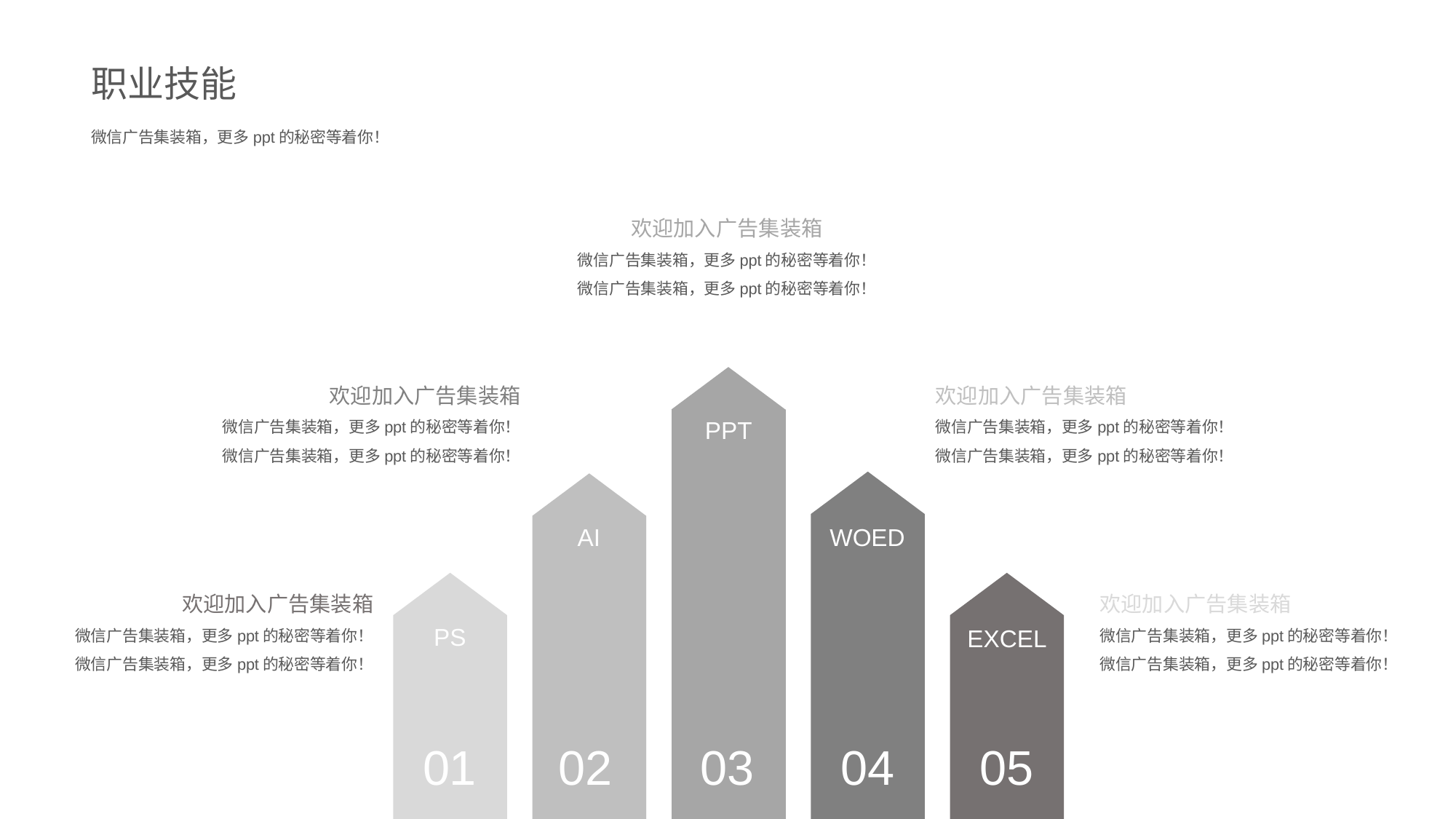

职业技能
微信广告集装箱，更多ppt的秘密等着你！
欢迎加入广告集装箱
微信广告集装箱，更多ppt的秘密等着你！微信广告集装箱，更多ppt的秘密等着你！
欢迎加入广告集装箱
微信广告集装箱，更多ppt的秘密等着你！微信广告集装箱，更多ppt的秘密等着你！
欢迎加入广告集装箱
微信广告集装箱，更多ppt的秘密等着你！微信广告集装箱，更多ppt的秘密等着你！

PPT
03

WOED
04

AI
02
欢迎加入广告集装箱
微信广告集装箱，更多ppt的秘密等着你！微信广告集装箱，更多ppt的秘密等着你！

PS
01

EXCEL
05
欢迎加入广告集装箱
微信广告集装箱，更多ppt的秘密等着你！微信广告集装箱，更多ppt的秘密等着你！